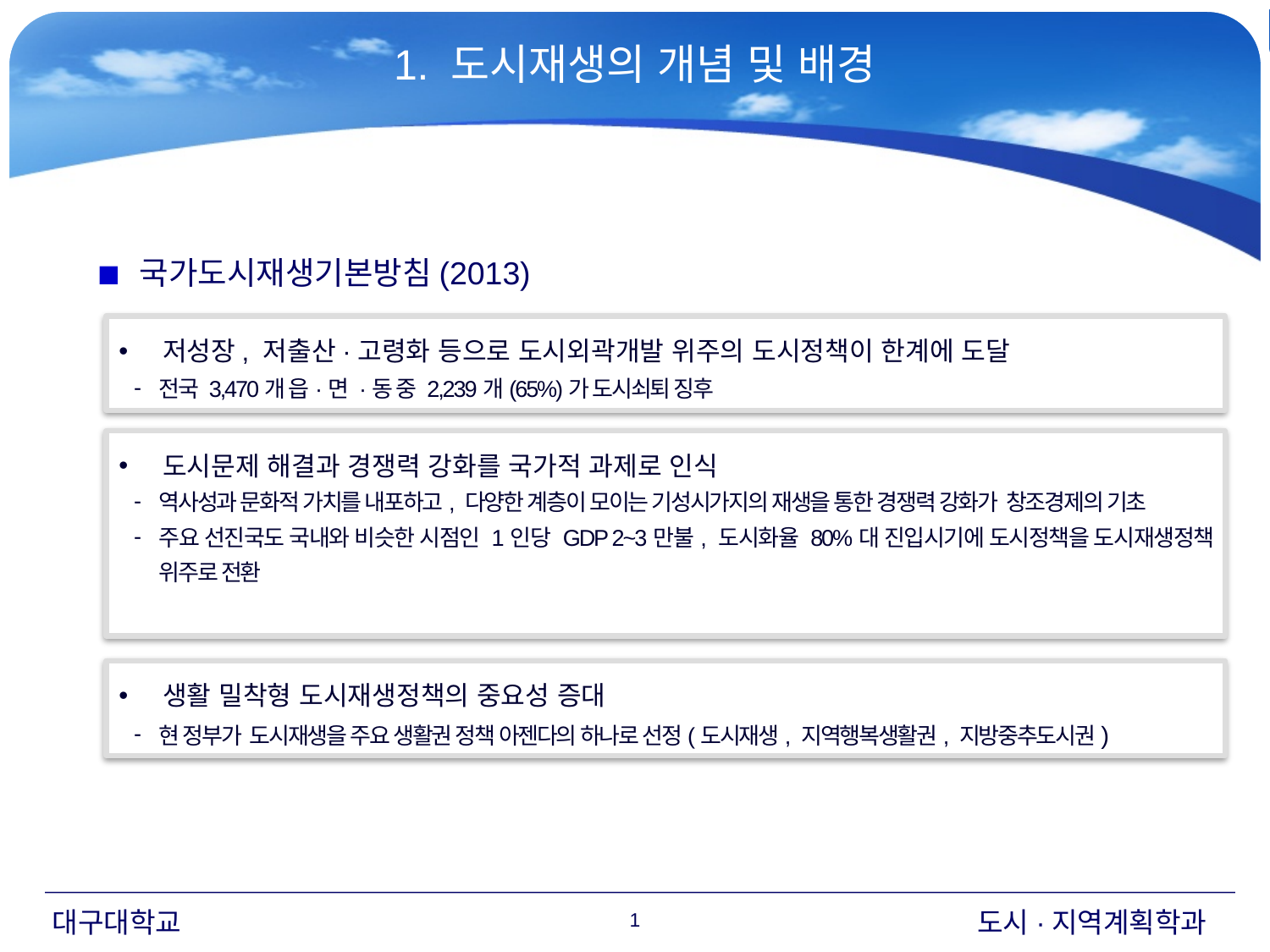

1. 도시재생의 개념 및 배경
 국가도시재생기본방침(2013)
 저성장, 저출산·고령화 등으로 도시외곽개발 위주의 도시정책이 한계에 도달
전국 3,470개 읍·면 ·동 중 2,239개(65%)가 도시쇠퇴 징후
 도시문제 해결과 경쟁력 강화를 국가적 과제로 인식
역사성과 문화적 가치를 내포하고, 다양한 계층이 모이는 기성시가지의 재생을 통한 경쟁력 강화가  창조경제의 기초
주요 선진국도 국내와 비슷한 시점인 1인당 GDP 2~3만불, 도시화율 80%대 진입시기에 도시정책을 도시재생정책 위주로 전환
 생활 밀착형 도시재생정책의 중요성 증대

현 정부가  도시재생을 주요 생활권 정책 아젠다의 하나로 선정(도시재생, 지역행복생활권, 지방중추도시권)